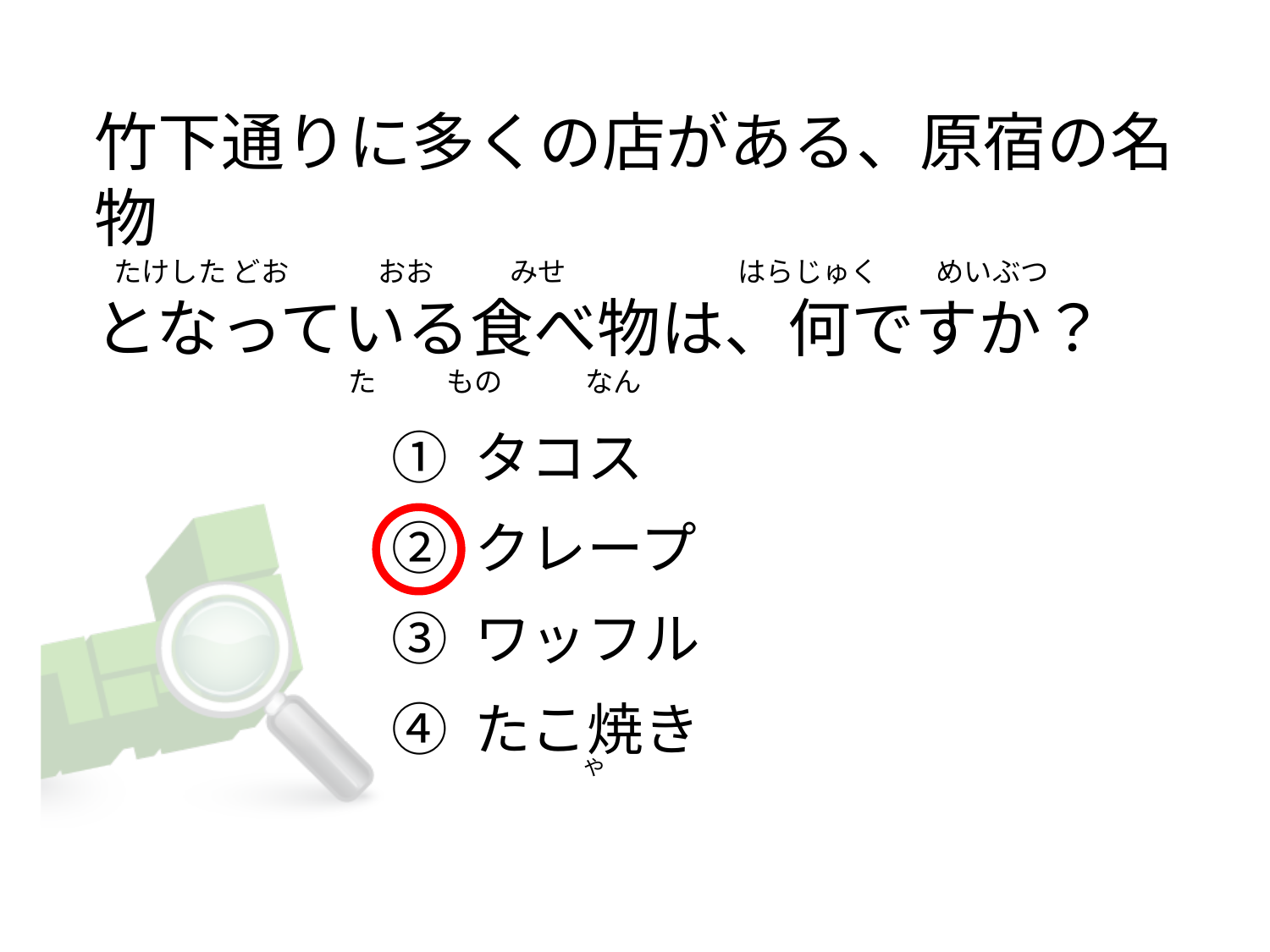

# 竹下通りに多くの店がある、原宿の名物    たけした どお              おお            みせ                           はらじゅく         めいぶつ となっている食べ物は、何ですか？                                         た           もの             なん
① タコス
② クレープ
③ ワッフル
④ たこ焼き

                      や